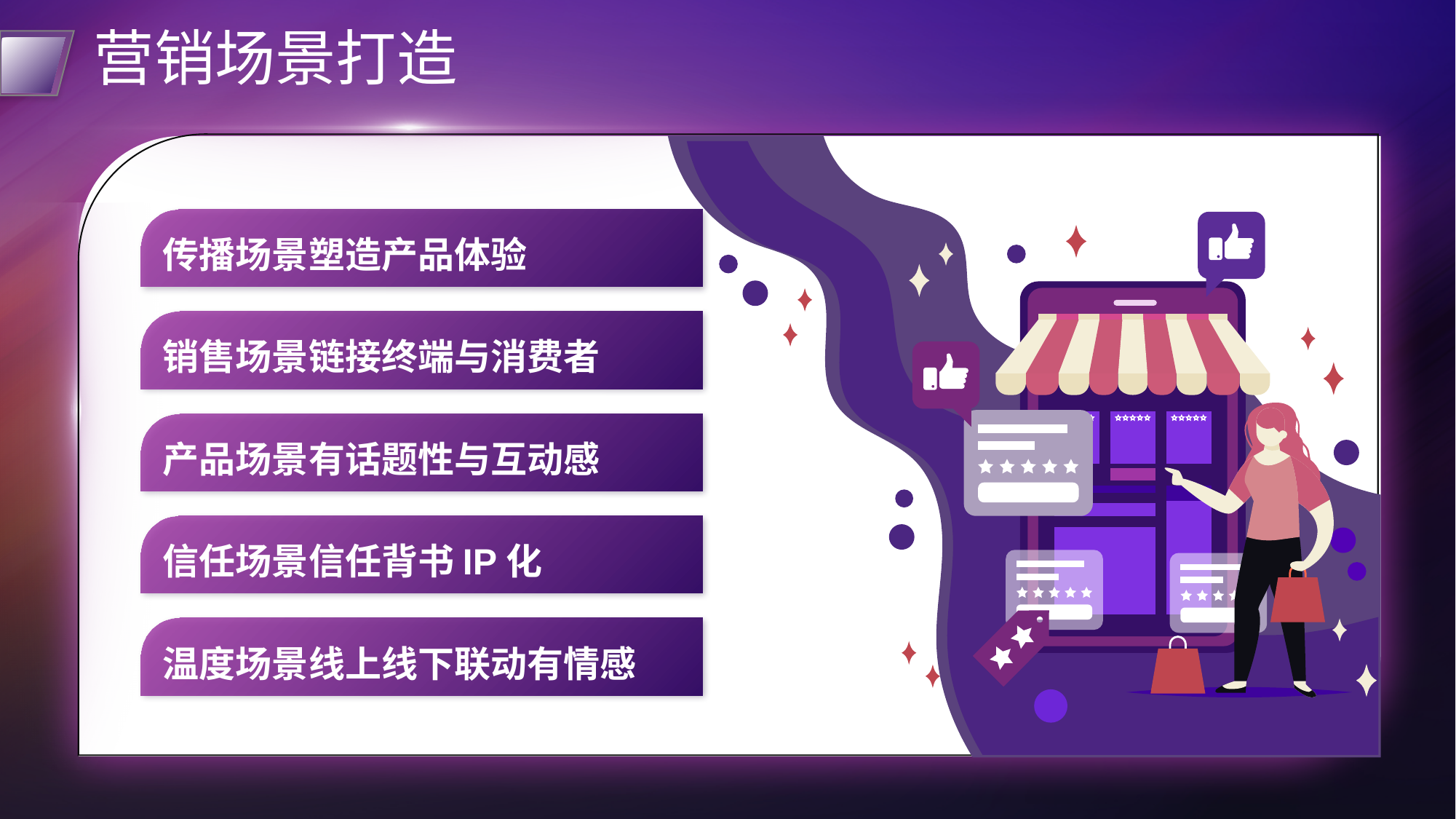

# 营销场景打造

传播场景塑造产品体验

销售场景链接终端与消费者

产品场景有话题性与互动感

信任场景信任背书IP化

温度场景线上线下联动有情感